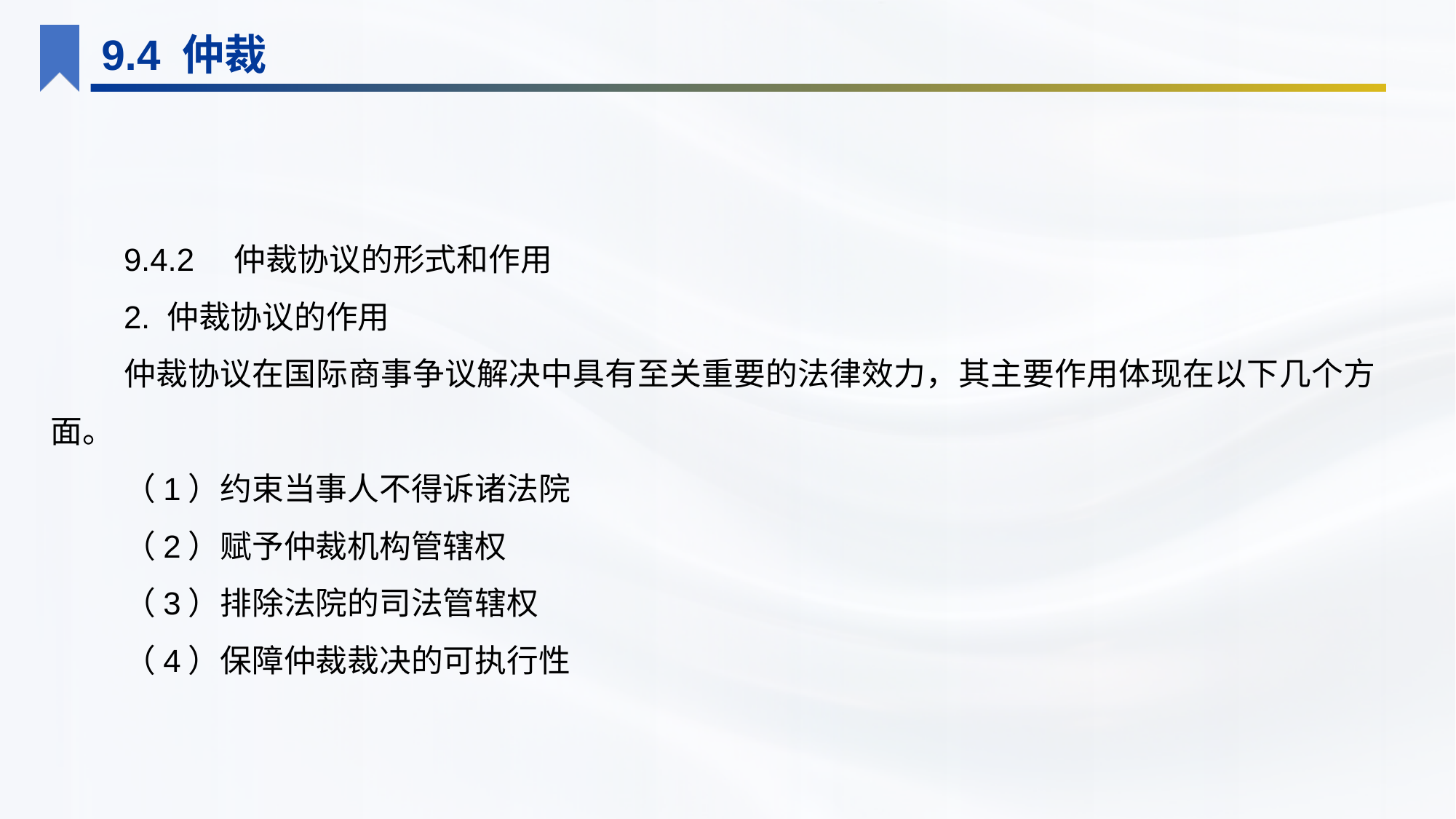

9.4 仲裁
9.4.2　仲裁协议的形式和作用
2. 仲裁协议的作用
仲裁协议在国际商事争议解决中具有至关重要的法律效力，其主要作用体现在以下几个方面。
（1）约束当事人不得诉诸法院
（2）赋予仲裁机构管辖权
（3）排除法院的司法管辖权
（4）保障仲裁裁决的可执行性